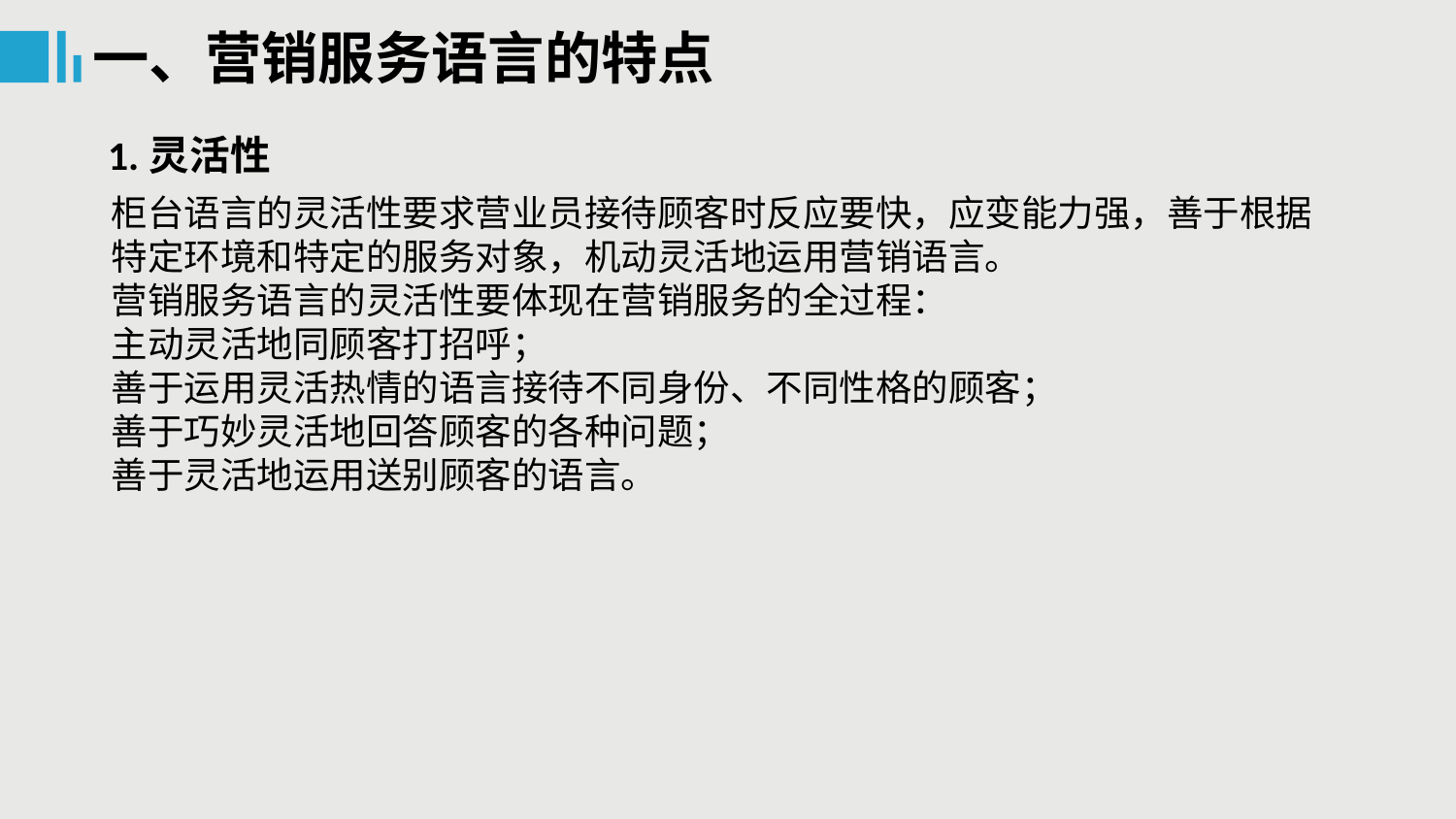

一、营销服务语言的特点

1.灵活性
柜台语言的灵活性要求营业员接待顾客时反应要快，应变能力强，善于根据特定环境和特定的服务对象，机动灵活地运用营销语言。
营销服务语言的灵活性要体现在营销服务的全过程：
主动灵活地同顾客打招呼；
善于运用灵活热情的语言接待不同身份、不同性格的顾客；
善于巧妙灵活地回答顾客的各种问题；
善于灵活地运用送别顾客的语言。